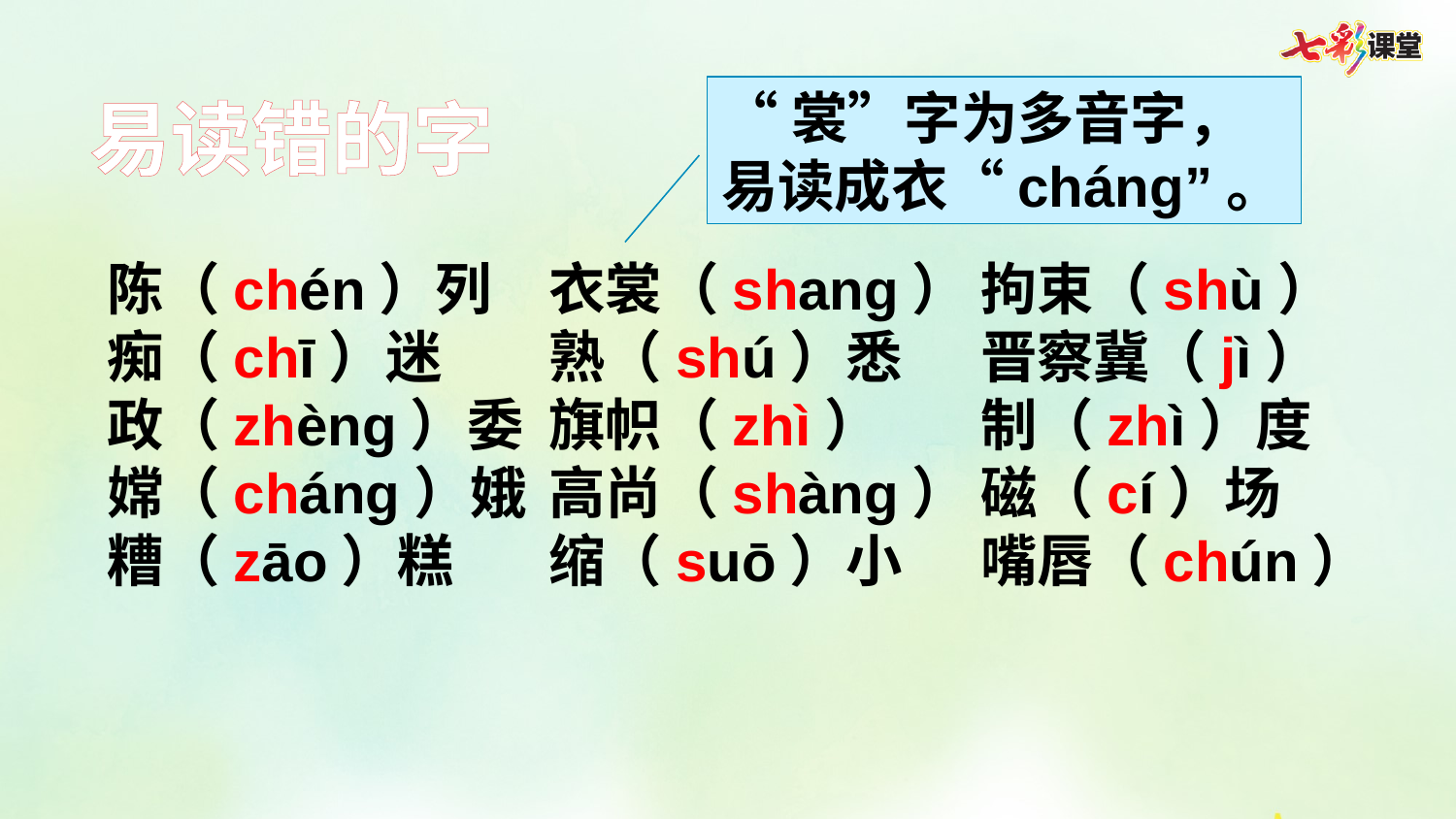

“裳”字为多音字，易读成衣“cháng”。
易读错的字
陈（chén）列 	衣裳（shang）	拘束（shù）
痴（chī）迷	熟（shú）悉 	晋察冀（jì）
政（zhèng）委	旗帜（zhì）	制（zhì）度
嫦（cháng）娥	高尚（shàng）	磁（cí）场
糟（zāo）糕 	缩（suō）小 	嘴唇（chún）